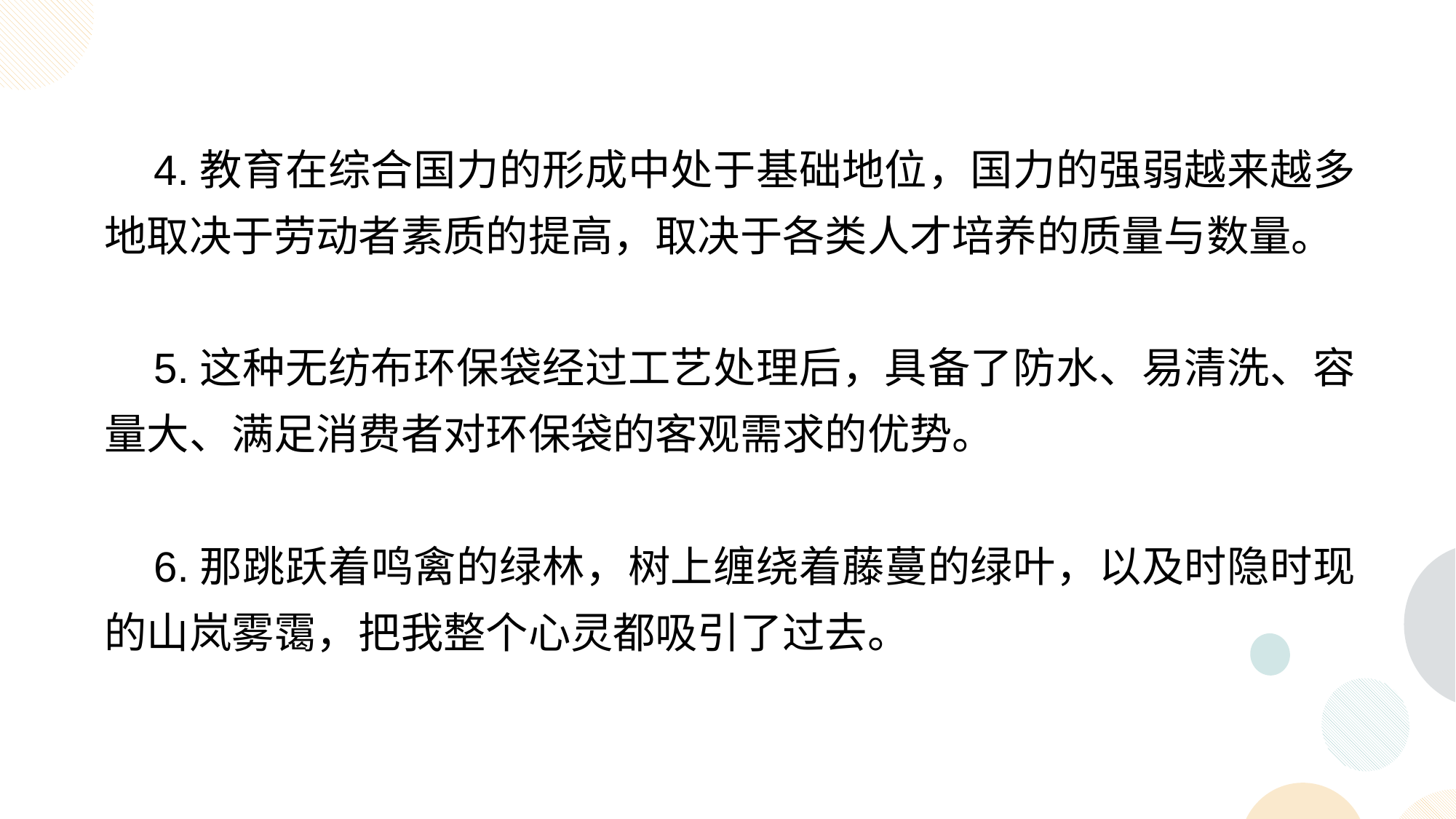

4.教育在综合国力的形成中处于基础地位，国力的强弱越来越多地取决于劳动者素质的提高，取决于各类人才培养的质量与数量。

    5.这种无纺布环保袋经过工艺处理后，具备了防水、易清洗、容量大、满足消费者对环保袋的客观需求的优势。

    6.那跳跃着鸣禽的绿林，树上缠绕着藤蔓的绿叶，以及时隐时现的山岚雾霭，把我整个心灵都吸引了过去。